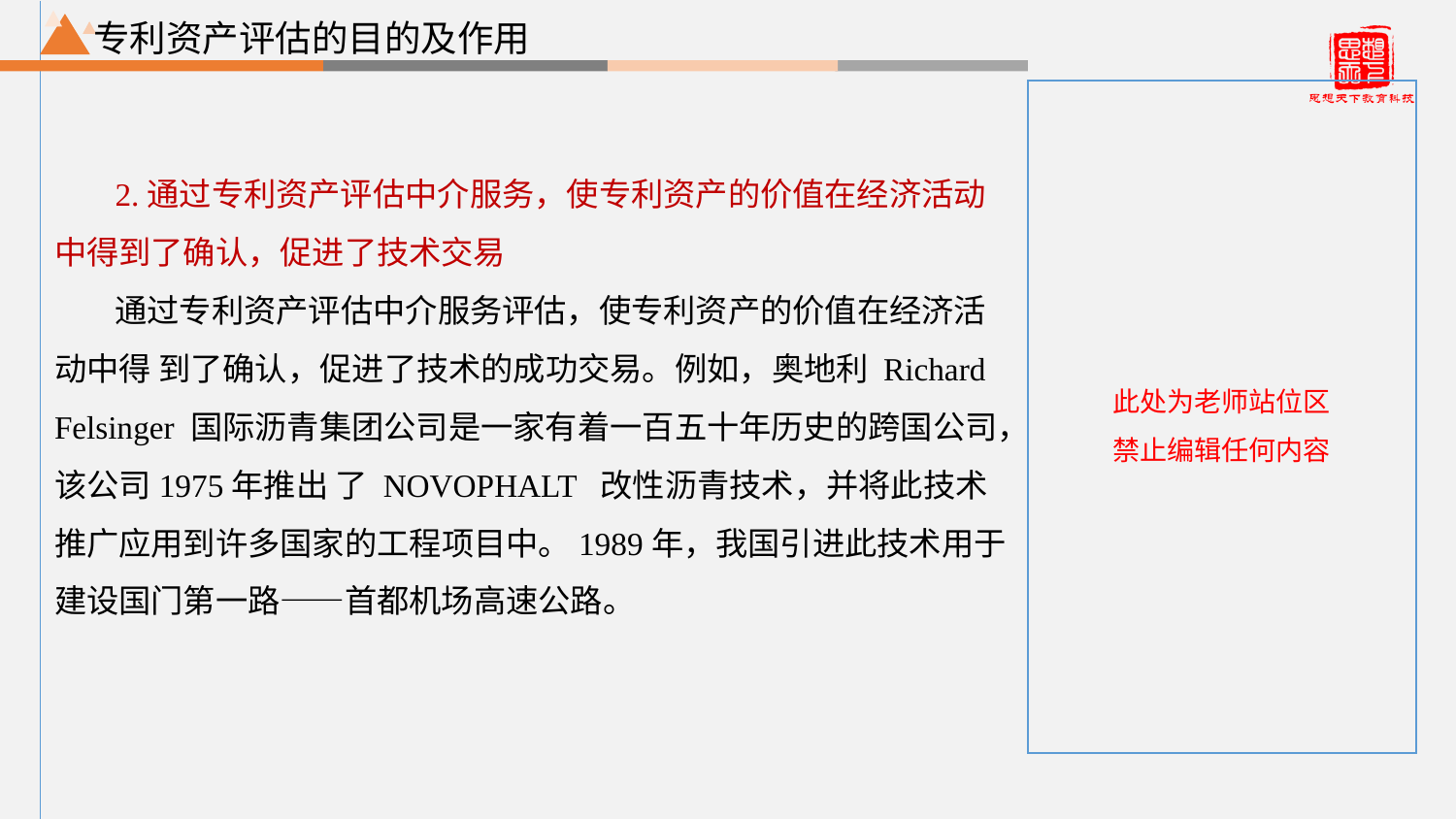

专利资产评估的目的及作用
2.通过专利资产评估中介服务，使专利资产的价值在经济活动 中得到了确认，促进了技术交易
通过专利资产评估中介服务评估，使专利资产的价值在经济活动中得 到了确认，促进了技术的成功交易。例如，奥地利 Richard   Felsinger 国际沥青集团公司是一家有着一百五十年历史的跨国公司，该公司1975年推出 了 NOVOPHALT  改性沥青技术，并将此技术推广应用到许多国家的工程项目中。1989年，我国引进此技术用于建设国门第一路——首都机场高速公路。
114